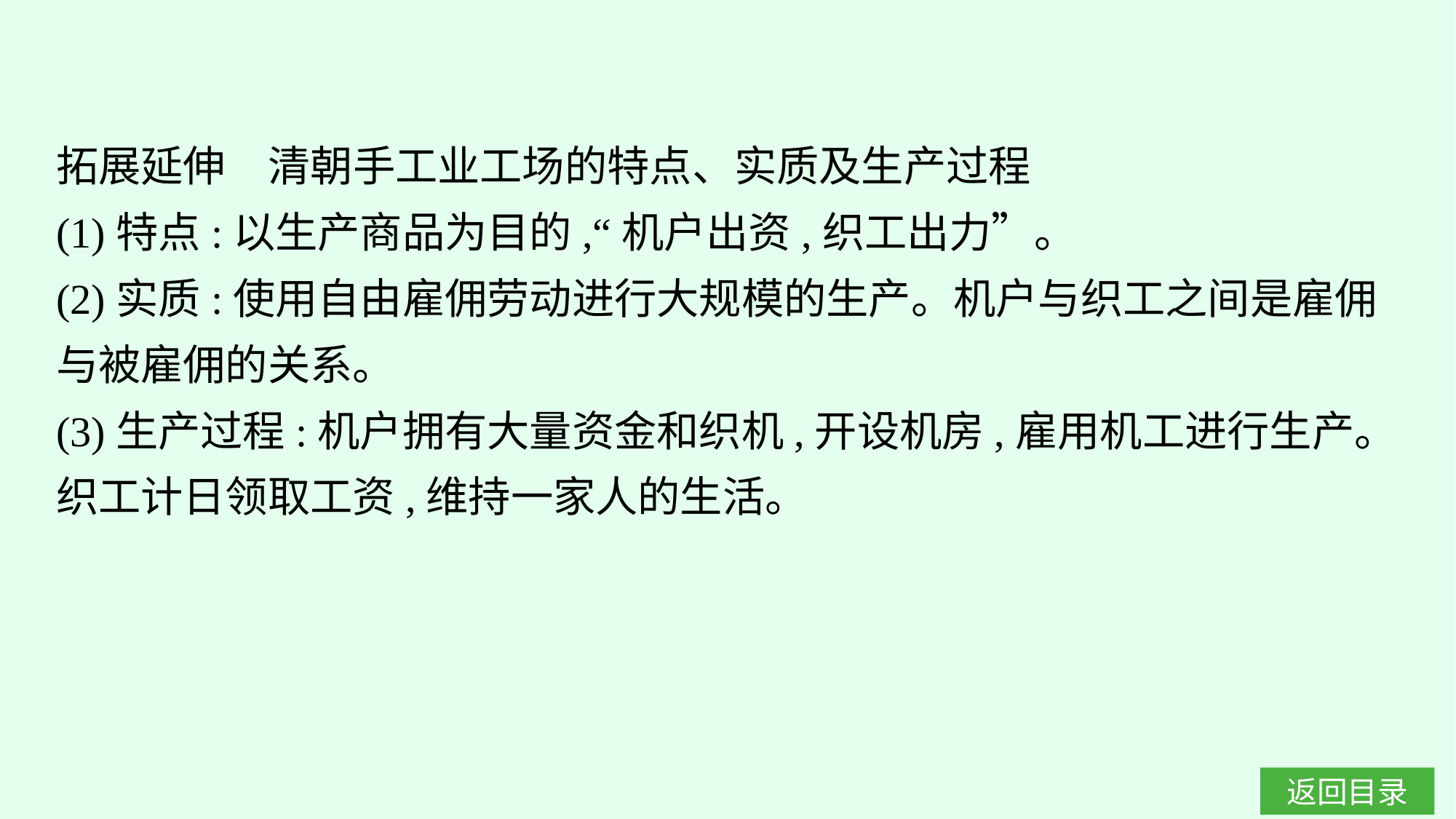

拓展延伸　清朝手工业工场的特点、实质及生产过程
(1)特点:以生产商品为目的,“机户出资,织工出力”。
(2)实质:使用自由雇佣劳动进行大规模的生产。机户与织工之间是雇佣与被雇佣的关系。
(3)生产过程:机户拥有大量资金和织机,开设机房,雇用机工进行生产。织工计日领取工资,维持一家人的生活。